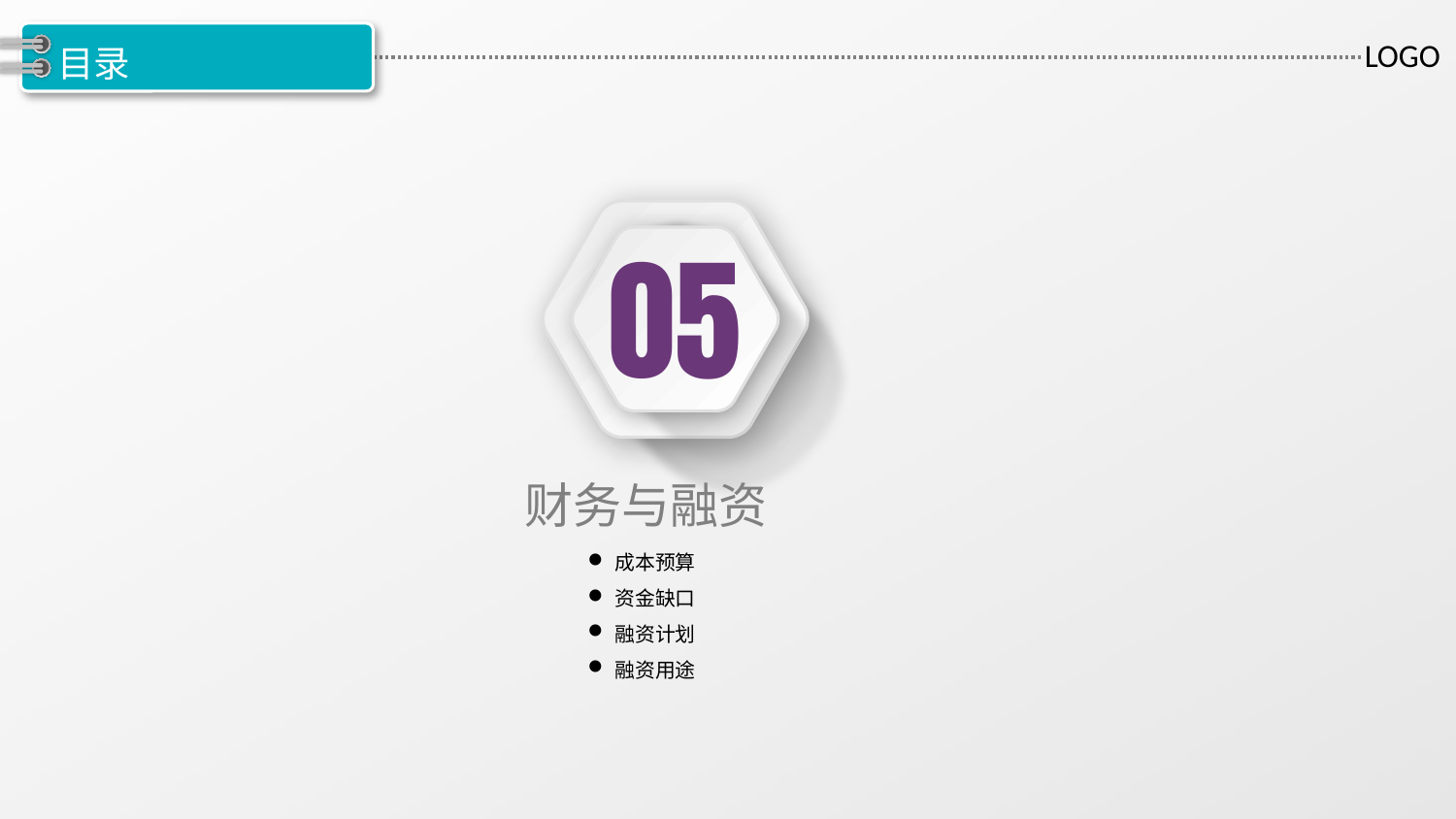

目录

05
财务与融资

成本预算
资金缺口
融资计划
融资用途